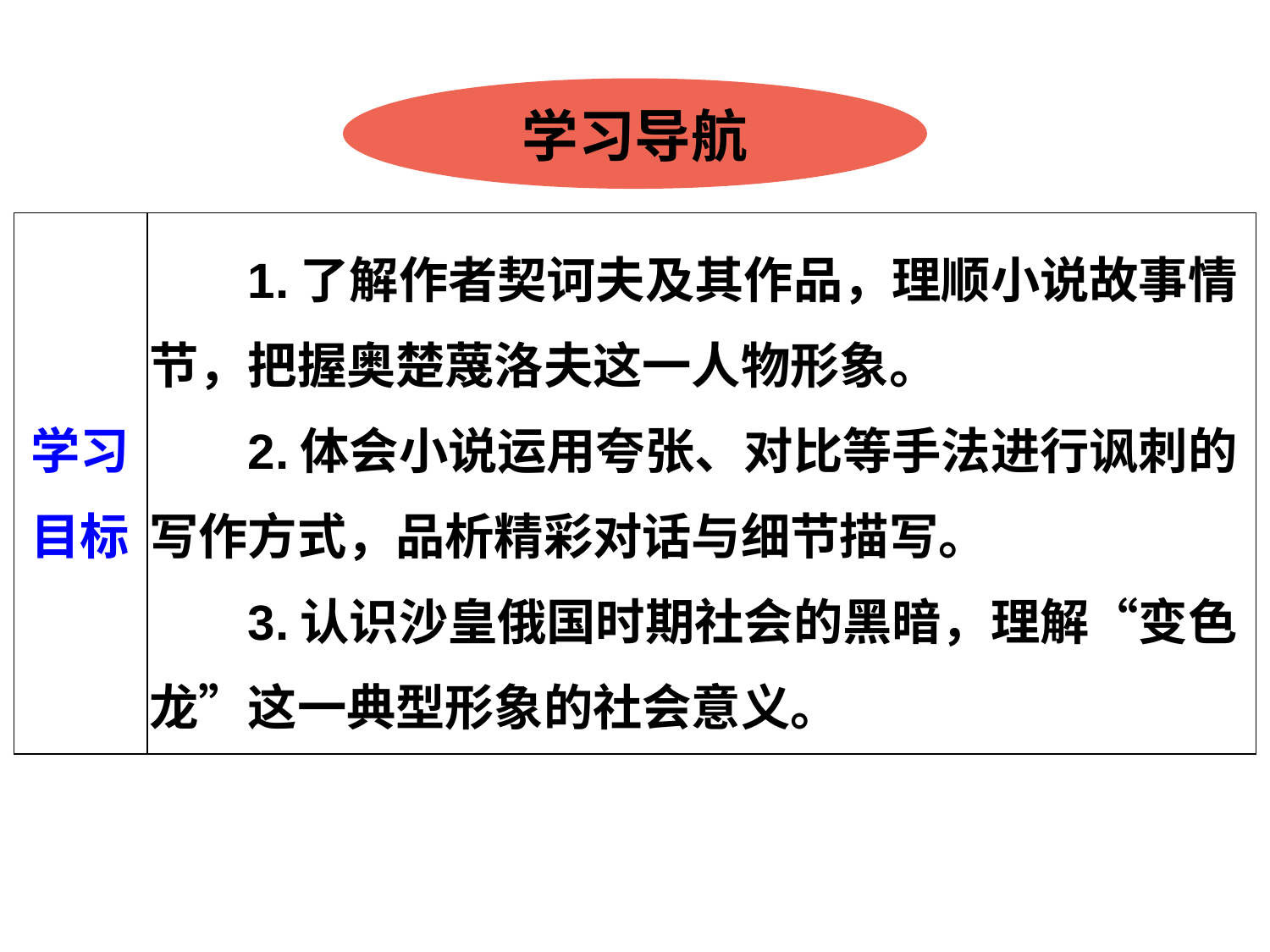

学习导航
| 学习目标 | 1.了解作者契诃夫及其作品，理顺小说故事情节，把握奥楚蔑洛夫这一人物形象。 2.体会小说运用夸张、对比等手法进行讽刺的写作方式，品析精彩对话与细节描写。 3.认识沙皇俄国时期社会的黑暗，理解“变色龙”这一典型形象的社会意义。 |
| --- | --- |